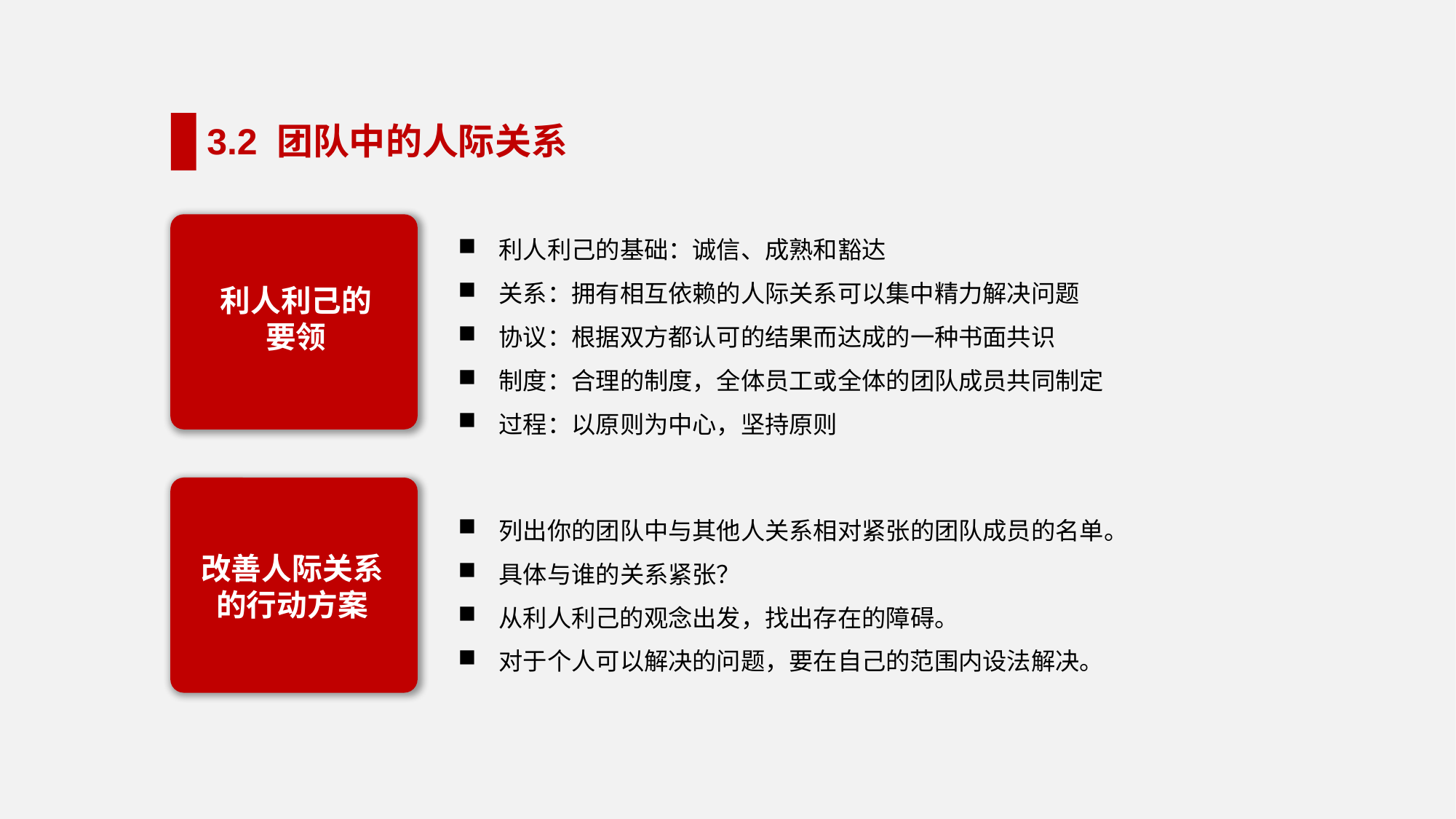

3.2 团队中的人际关系

利人利己的要领
利人利己的基础：诚信、成熟和豁达
关系：拥有相互依赖的人际关系可以集中精力解决问题
协议：根据双方都认可的结果而达成的一种书面共识
制度：合理的制度，全体员工或全体的团队成员共同制定
过程：以原则为中心，坚持原则

改善人际关系的行动方案
列出你的团队中与其他人关系相对紧张的团队成员的名单。
具体与谁的关系紧张？
从利人利己的观念出发，找出存在的障碍。
对于个人可以解决的问题，要在自己的范围内设法解决。